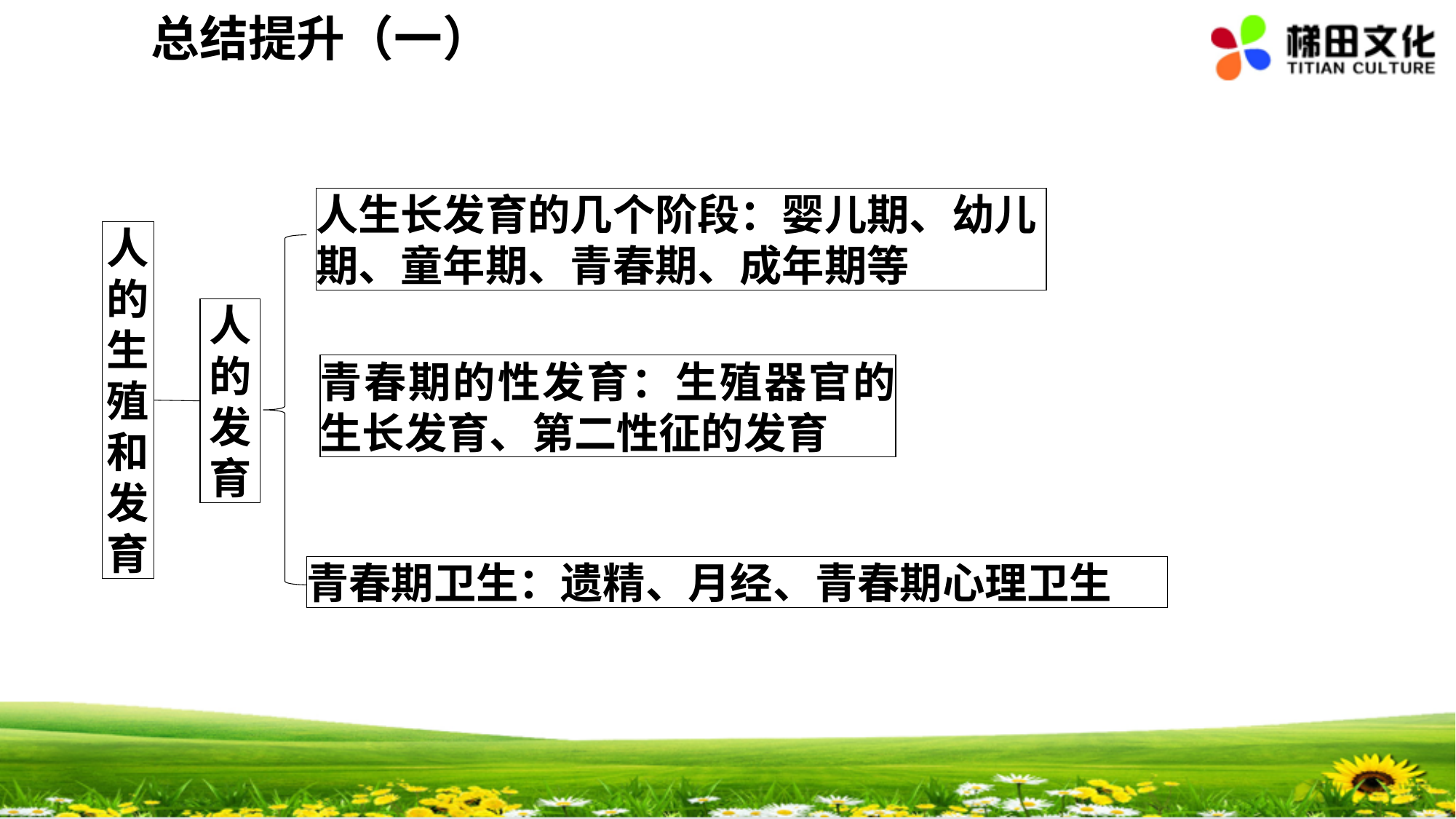

总结提升（一）
人生长发育的几个阶段：婴儿期、幼儿期、童年期、青春期、成年期等
人的生殖和发育

人的发育
青春期的性发育：生殖器官的生长发育、第二性征的发育
青春期卫生：遗精、月经、青春期心理卫生